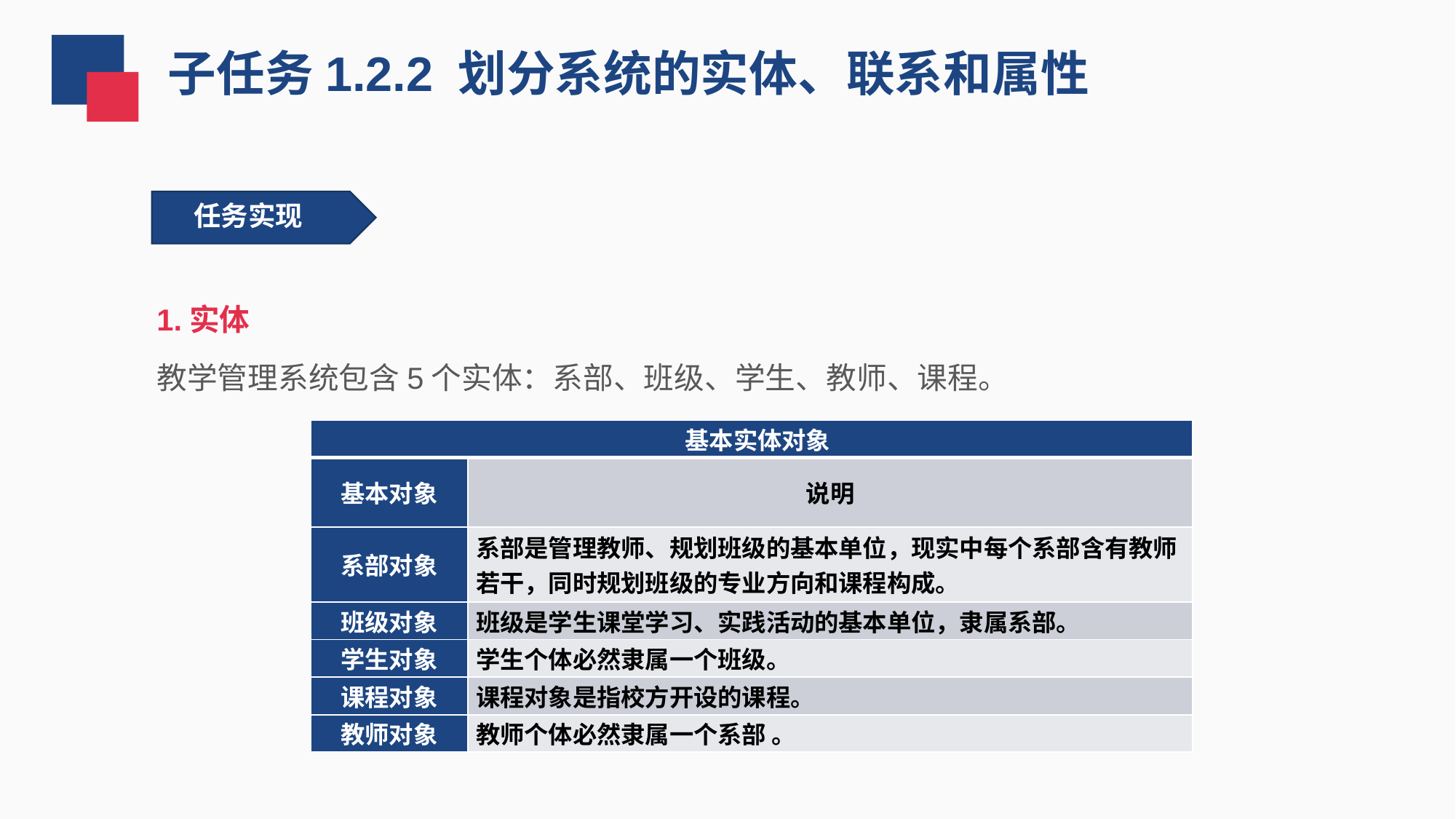

子任务1.2.2 划分系统的实体、联系和属性

    任务实现
1.实体
教学管理系统包含5个实体：系部、班级、学生、教师、课程。
| 基本实体对象 |  |
| --- | --- |
| 基本对象 | 说明 |
| 系部对象 | 系部是管理教师、规划班级的基本单位，现实中每个系部含有教师若干，同时规划班级的专业方向和课程构成。 |
| 班级对象 | 班级是学生课堂学习、实践活动的基本单位，隶属系部。 |
| 学生对象 | 学生个体必然隶属一个班级。 |
| 课程对象 | 课程对象是指校方开设的课程。 |
| 教师对象 | 教师个体必然隶属一个系部 。 |